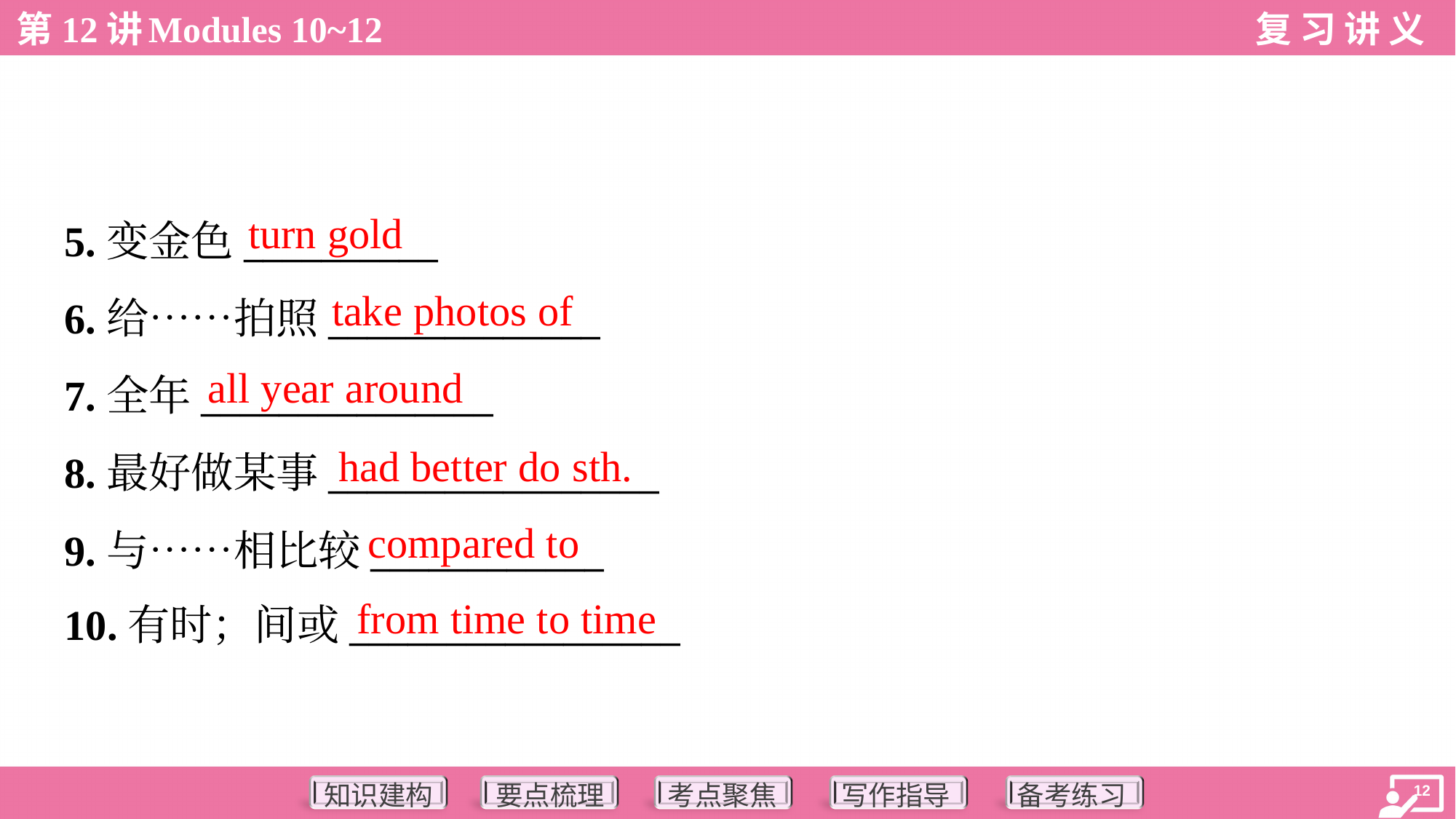

turn gold
5.变金色__________
6.给……拍照______________
7.全年_______________
8.最好做某事_________________
9.与……相比较____________
10.有时；间或_________________
take photos of
all year around
had better do sth.
compared to
from time to time